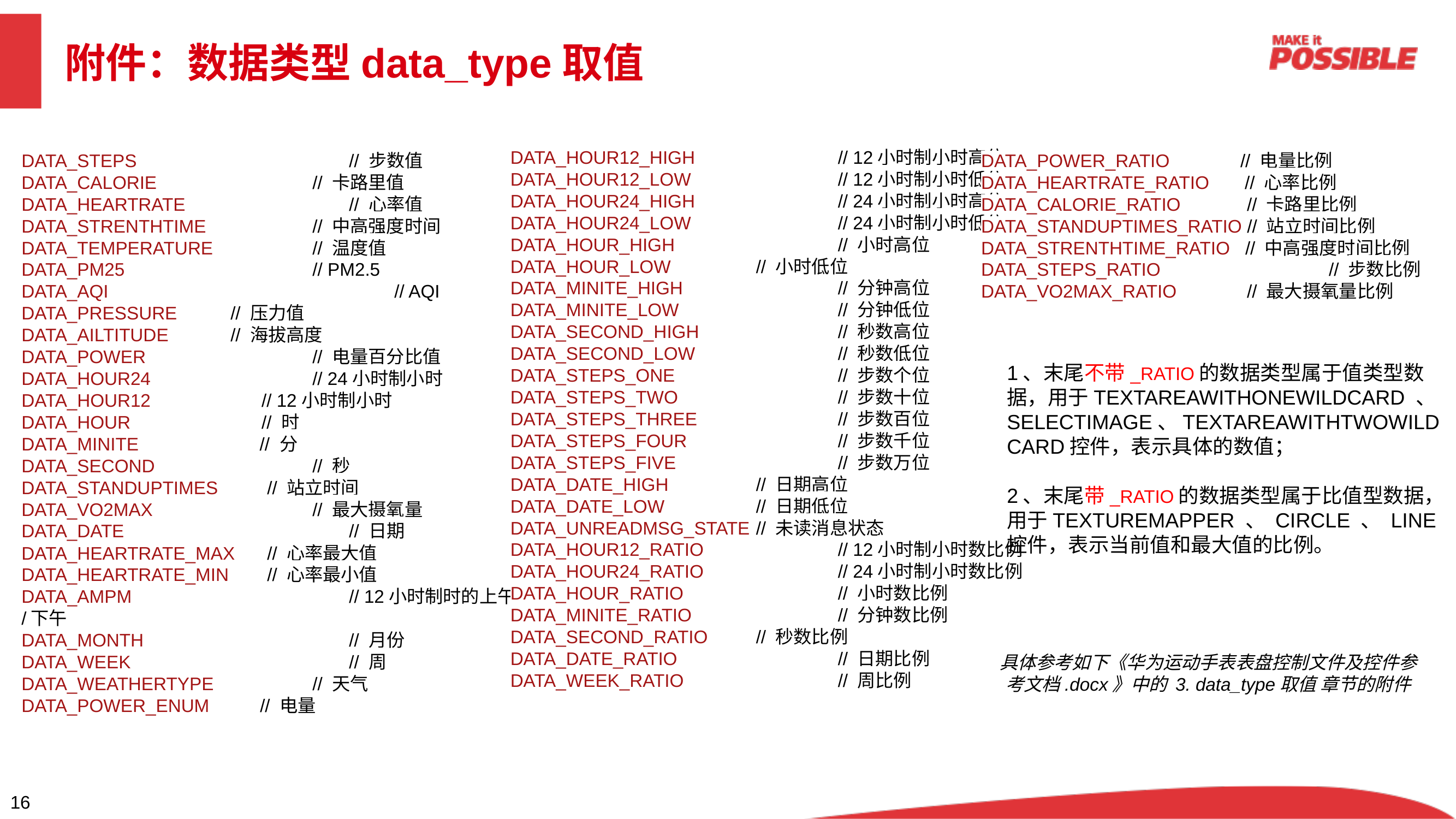

附件：数据类型data_type取值
DATA_HOUR12_HIGH		// 12小时制小时高位
DATA_HOUR12_LOW		// 12小时制小时低位
DATA_HOUR24_HIGH		// 24小时制小时高位
DATA_HOUR24_LOW		// 24小时制小时低位
DATA_HOUR_HIGH		// 小时高位
DATA_HOUR_LOW		// 小时低位
DATA_MINITE_HIGH		// 分钟高位
DATA_MINITE_LOW		// 分钟低位
DATA_SECOND_HIGH		// 秒数高位
DATA_SECOND_LOW		// 秒数低位
DATA_STEPS_ONE		// 步数个位
DATA_STEPS_TWO		// 步数十位
DATA_STEPS_THREE		// 步数百位
DATA_STEPS_FOUR		// 步数千位
DATA_STEPS_FIVE		// 步数万位
DATA_DATE_HIGH		// 日期高位
DATA_DATE_LOW		// 日期低位
DATA_UNREADMSG_STATE	// 未读消息状态
DATA_HOUR12_RATIO		// 12小时制小时数比例
DATA_HOUR24_RATIO		// 24小时制小时数比例
DATA_HOUR_RATIO		// 小时数比例
DATA_MINITE_RATIO		// 分钟数比例
DATA_SECOND_RATIO	// 秒数比例
DATA_DATE_RATIO		// 日期比例
DATA_WEEK_RATIO		// 周比例
DATA_STEPS			// 步数值
DATA_CALORIE		         // 卡路里值
DATA_HEARTRATE		// 心率值
DATA_STRENTHTIME	         // 中高强度时间
DATA_TEMPERATURE	         // 温度值
DATA_PM25		         // PM2.5
DATA_AQI			         // AQI
DATA_PRESSURE	         // 压力值
DATA_AILTITUDE	         // 海拔高度
DATA_POWER		         // 电量百分比值
DATA_HOUR24		         // 24小时制小时
DATA_HOUR12                      // 12小时制小时
DATA_HOUR                          // 时
DATA_MINITE                        // 分
DATA_SECOND		         // 秒
DATA_STANDUPTIMES	// 站立时间
DATA_VO2MAX		         // 最大摄氧量
DATA_DATE			// 日期
DATA_HEARTRATE_MAX	// 心率最大值
DATA_HEARTRATE_MIN	// 心率最小值
DATA_AMPM			// 12小时制时的上午/下午
DATA_MONTH			// 月份
DATA_WEEK			// 周
DATA_WEATHERTYPE	         // 天气
DATA_POWER_ENUM          // 电量
DATA_POWER_RATIO              // 电量比例
DATA_HEARTRATE_RATIO       // 心率比例
DATA_CALORIE_RATIO	    // 卡路里比例
DATA_STANDUPTIMES_RATIO // 站立时间比例
DATA_STRENTHTIME_RATIO   // 中高强度时间比例
DATA_STEPS_RATIO		    // 步数比例
DATA_VO2MAX_RATIO	    // 最大摄氧量比例
1、末尾不带_RATIO的数据类型属于值类型数据，用于TEXTAREAWITHONEWILDCARD 、 SELECTIMAGE、TEXTAREAWITHTWOWILDCARD控件，表示具体的数值；

2、末尾带_RATIO的数据类型属于比值型数据，用于TEXTUREMAPPER 、 CIRCLE 、 LINE控件，表示当前值和最大值的比例。
具体参考如下《华为运动手表表盘控制文件及控件参考文档.docx》中的 3. data_type取值 章节的附件